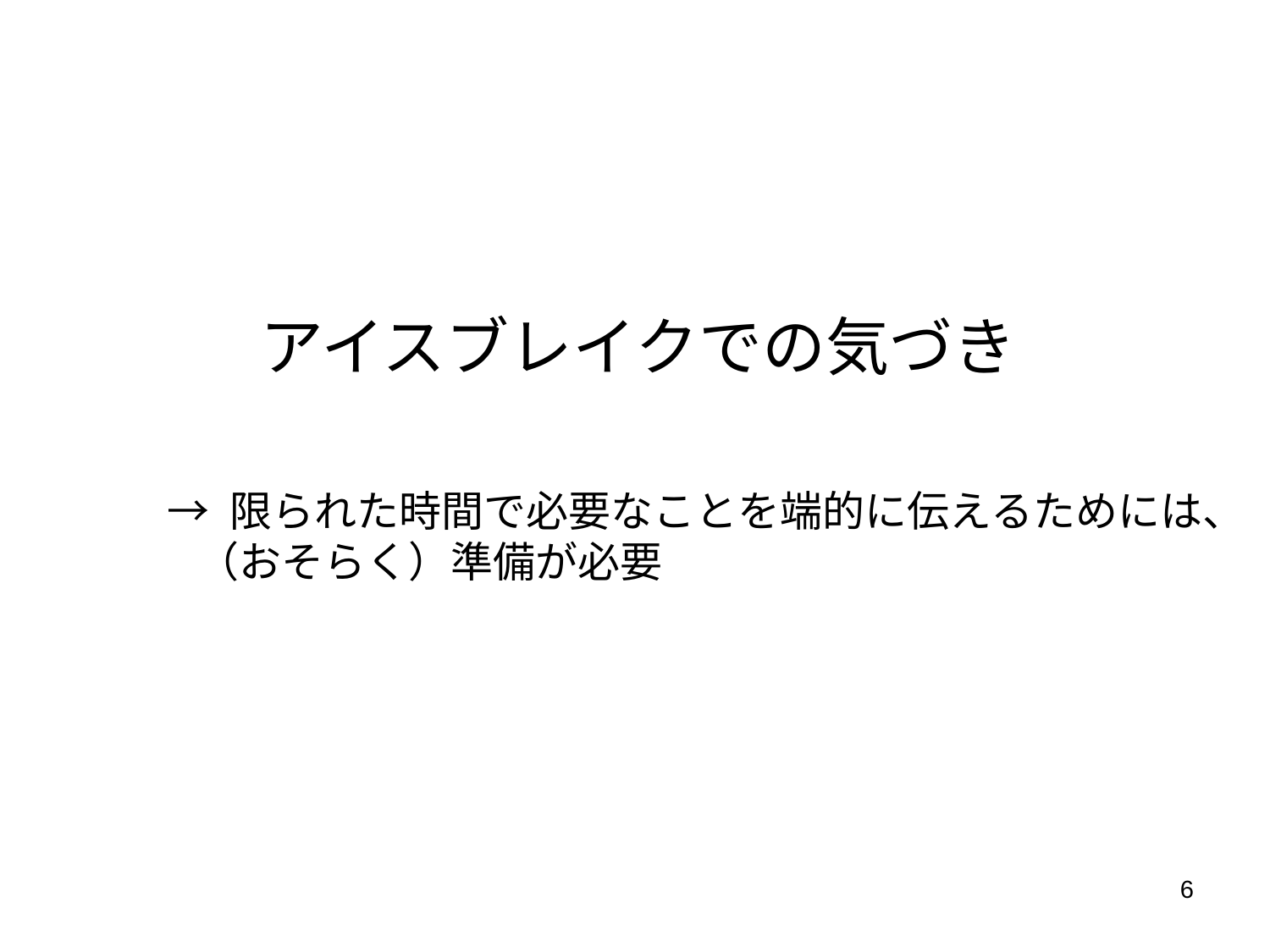

# アイスブレイクでの気づき
→ 限られた時間で必要なことを端的に伝えるためには、
  （おそらく）準備が必要
6